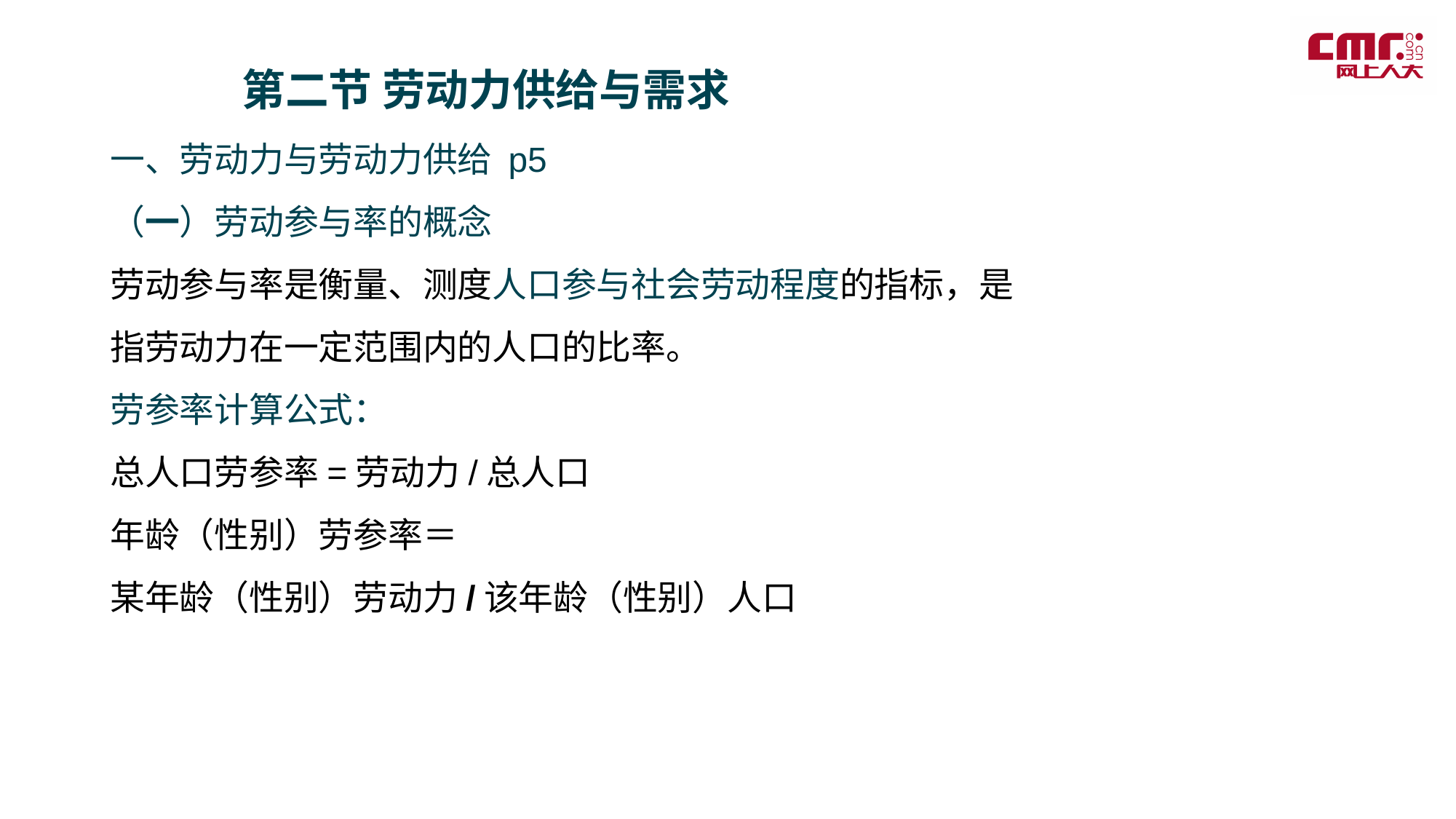

第二节 劳动力供给与需求
一、劳动力与劳动力供给 p5
（一）劳动参与率的概念
劳动参与率是衡量、测度人口参与社会劳动程度的指标，是指劳动力在一定范围内的人口的比率。
劳参率计算公式：
总人口劳参率=劳动力/总人口
年龄（性别）劳参率＝
某年龄（性别）劳动力/该年龄（性别）人口